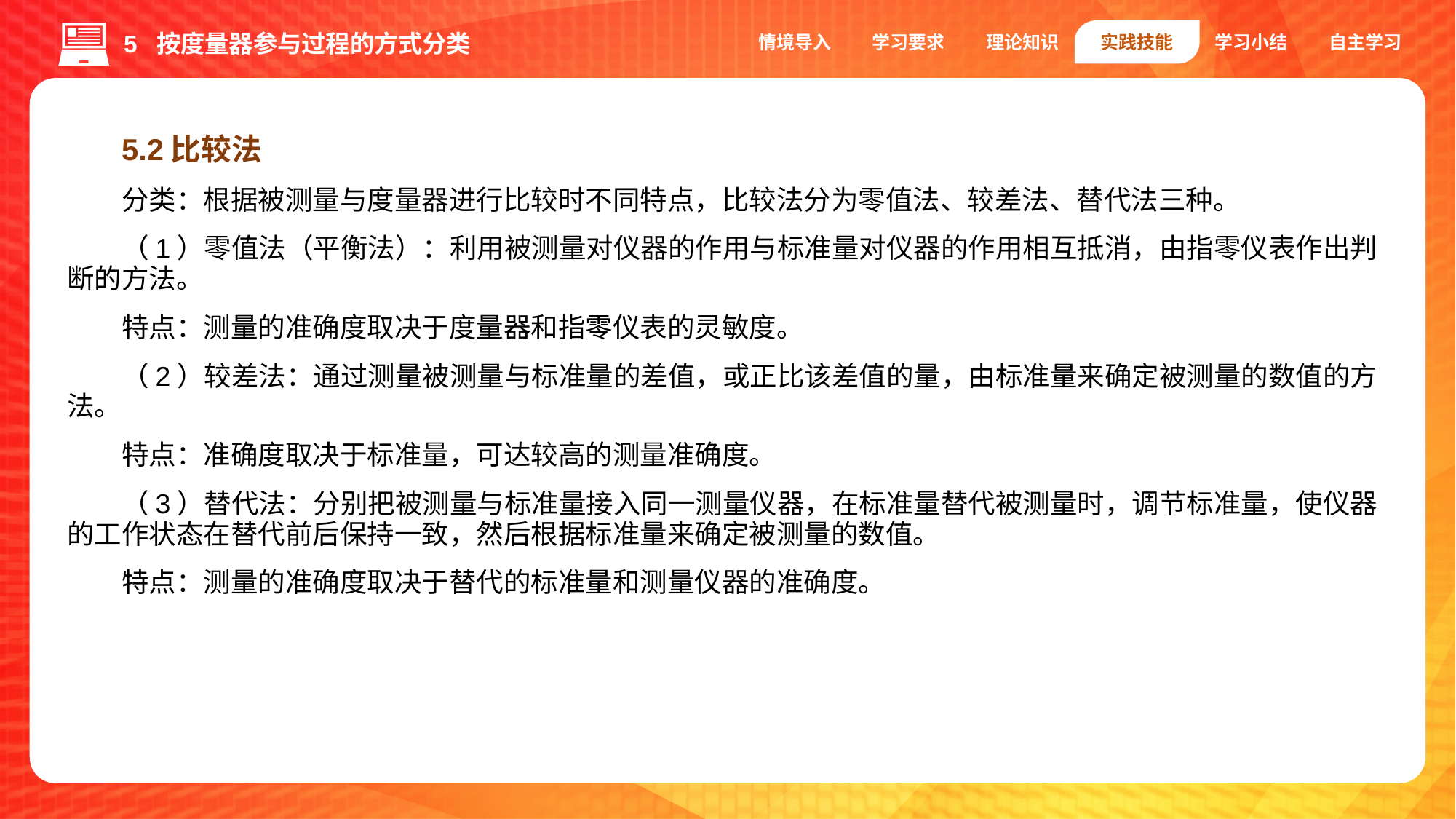

情境导入
学习要求
理论知识
实践技能
学习小结
自主学习

5  按度量器参与过程的方式分类
5.2比较法
分类：根据被测量与度量器进行比较时不同特点，比较法分为零值法、较差法、替代法三种。
（1）零值法（平衡法）：利用被测量对仪器的作用与标准量对仪器的作用相互抵消，由指零仪表作出判断的方法。
特点：测量的准确度取决于度量器和指零仪表的灵敏度。
（2）较差法：通过测量被测量与标准量的差值，或正比该差值的量，由标准量来确定被测量的数值的方法。
特点：准确度取决于标准量，可达较高的测量准确度。
（3）替代法：分别把被测量与标准量接入同一测量仪器，在标准量替代被测量时，调节标准量，使仪器的工作状态在替代前后保持一致，然后根据标准量来确定被测量的数值。
特点：测量的准确度取决于替代的标准量和测量仪器的准确度。